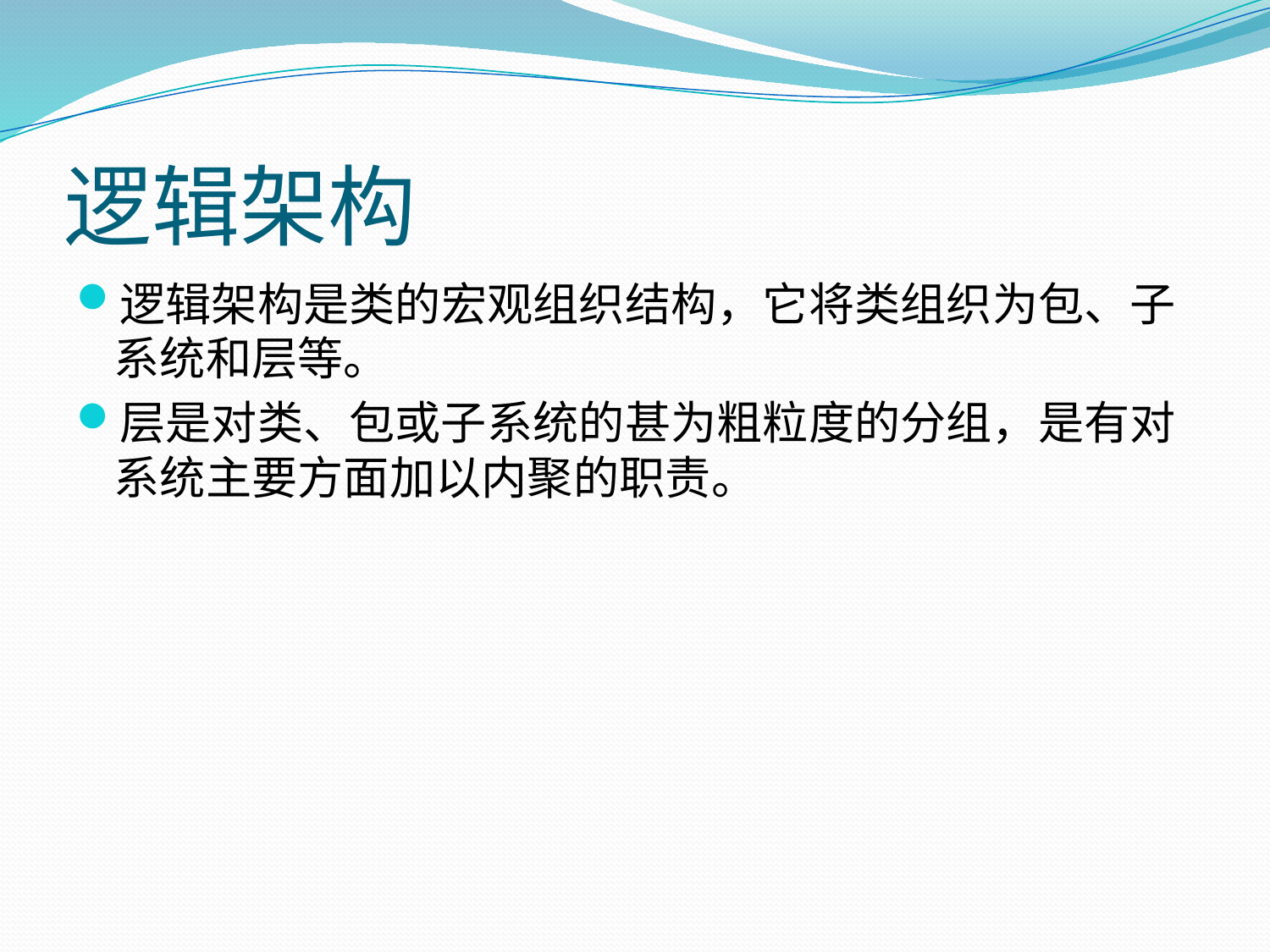

# 逻辑架构
逻辑架构是类的宏观组织结构，它将类组织为包、子系统和层等。
层是对类、包或子系统的甚为粗粒度的分组，是有对系统主要方面加以内聚的职责。